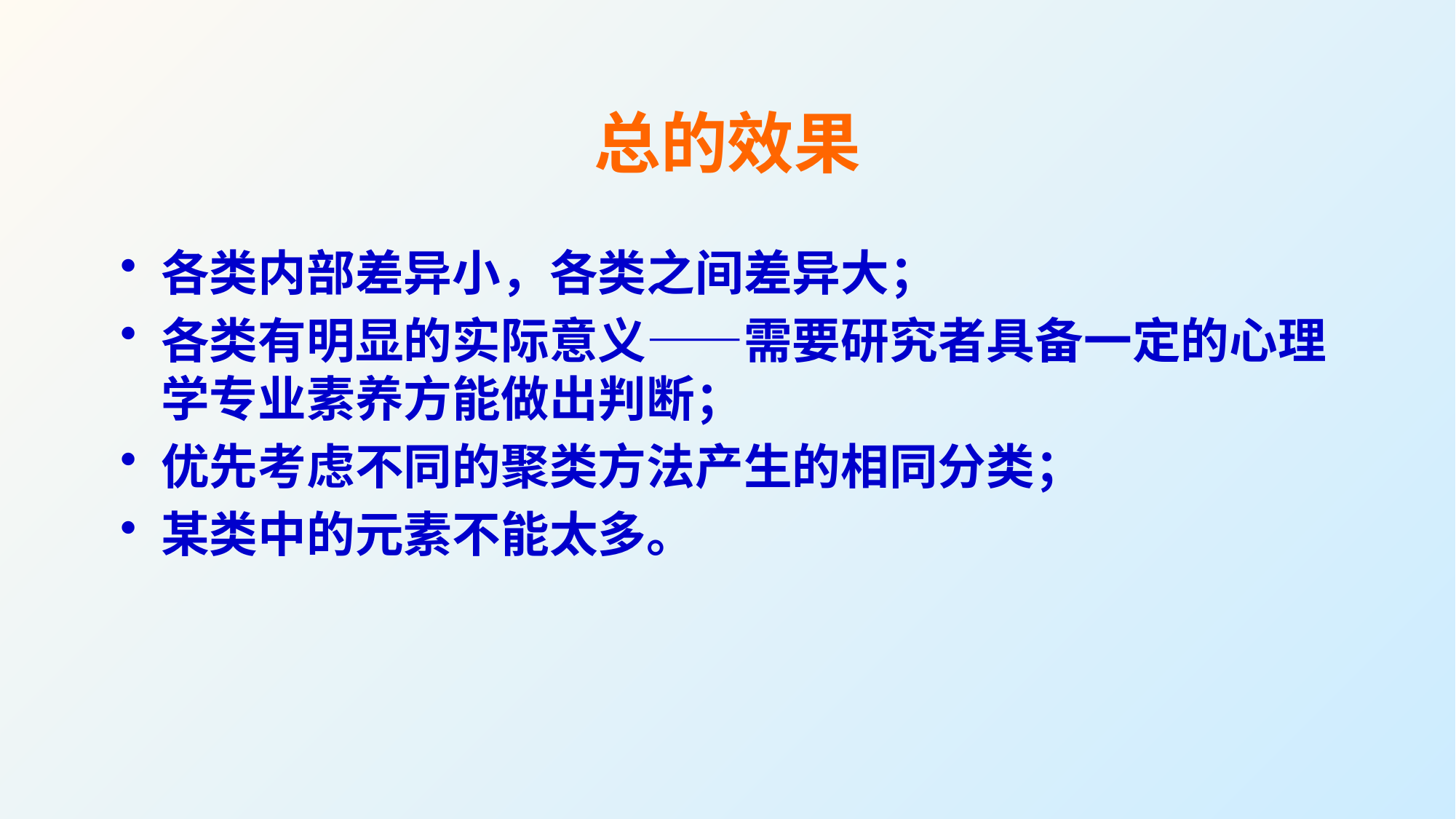

# 总的效果
各类内部差异小，各类之间差异大；
各类有明显的实际意义——需要研究者具备一定的心理学专业素养方能做出判断；
优先考虑不同的聚类方法产生的相同分类；
某类中的元素不能太多。